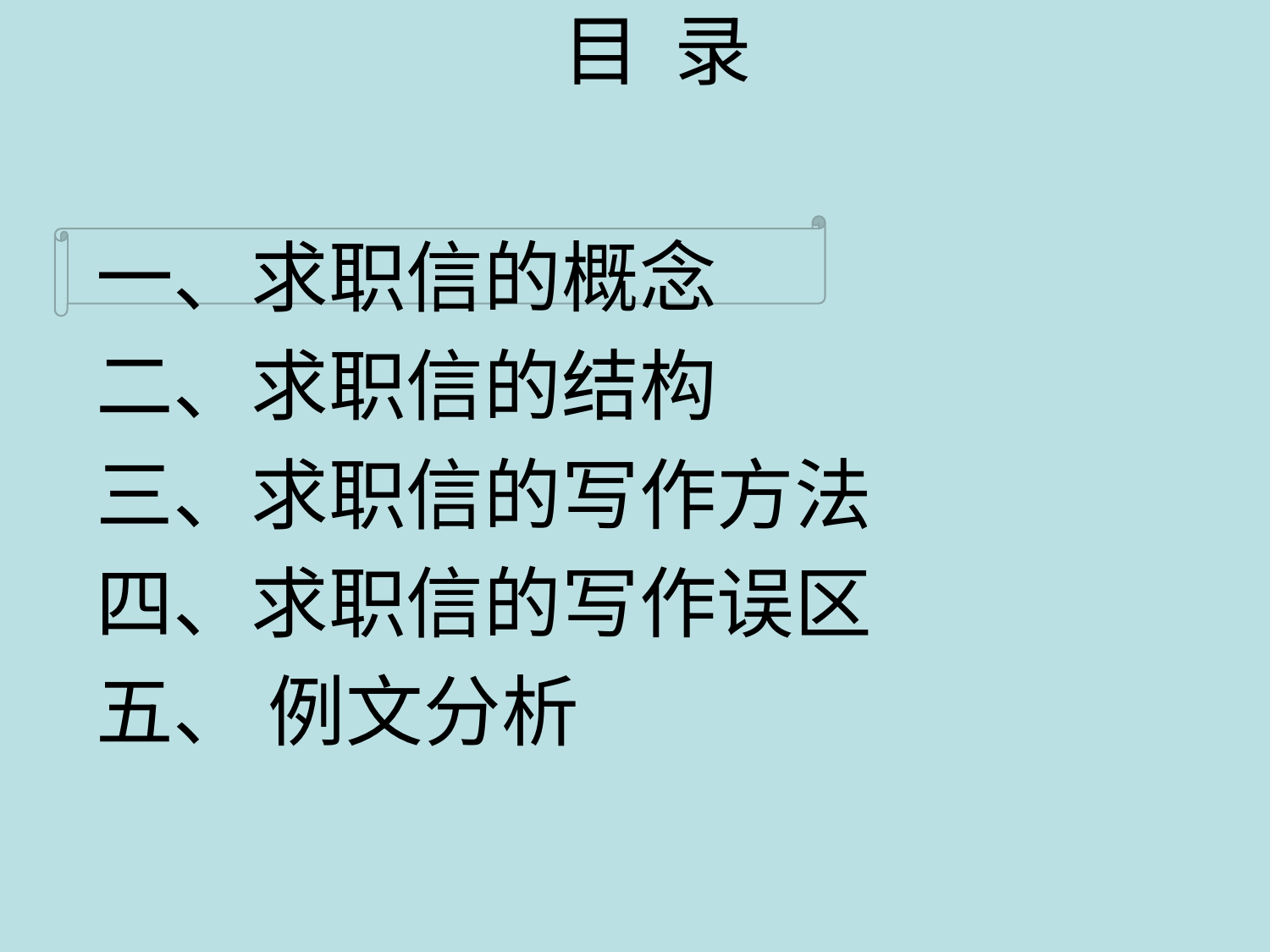

目  录

一、求职信的概念
二、求职信的结构
三、求职信的写作方法
四、求职信的写作误区
五、 例文分析